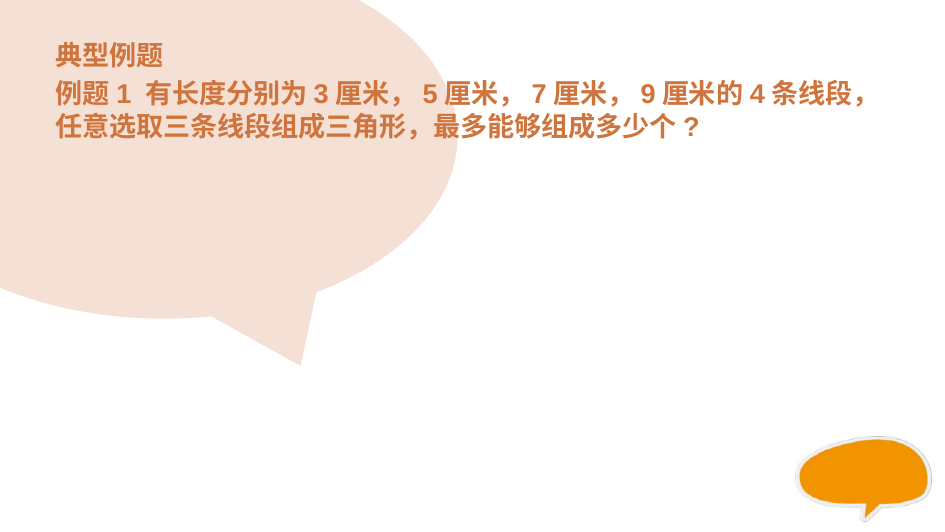

#
典型例题
例题1 有长度分别为3厘米，5厘米，7厘米，9厘米的4条线段，任意选取三条线段组成三角形，最多能够组成多少个?